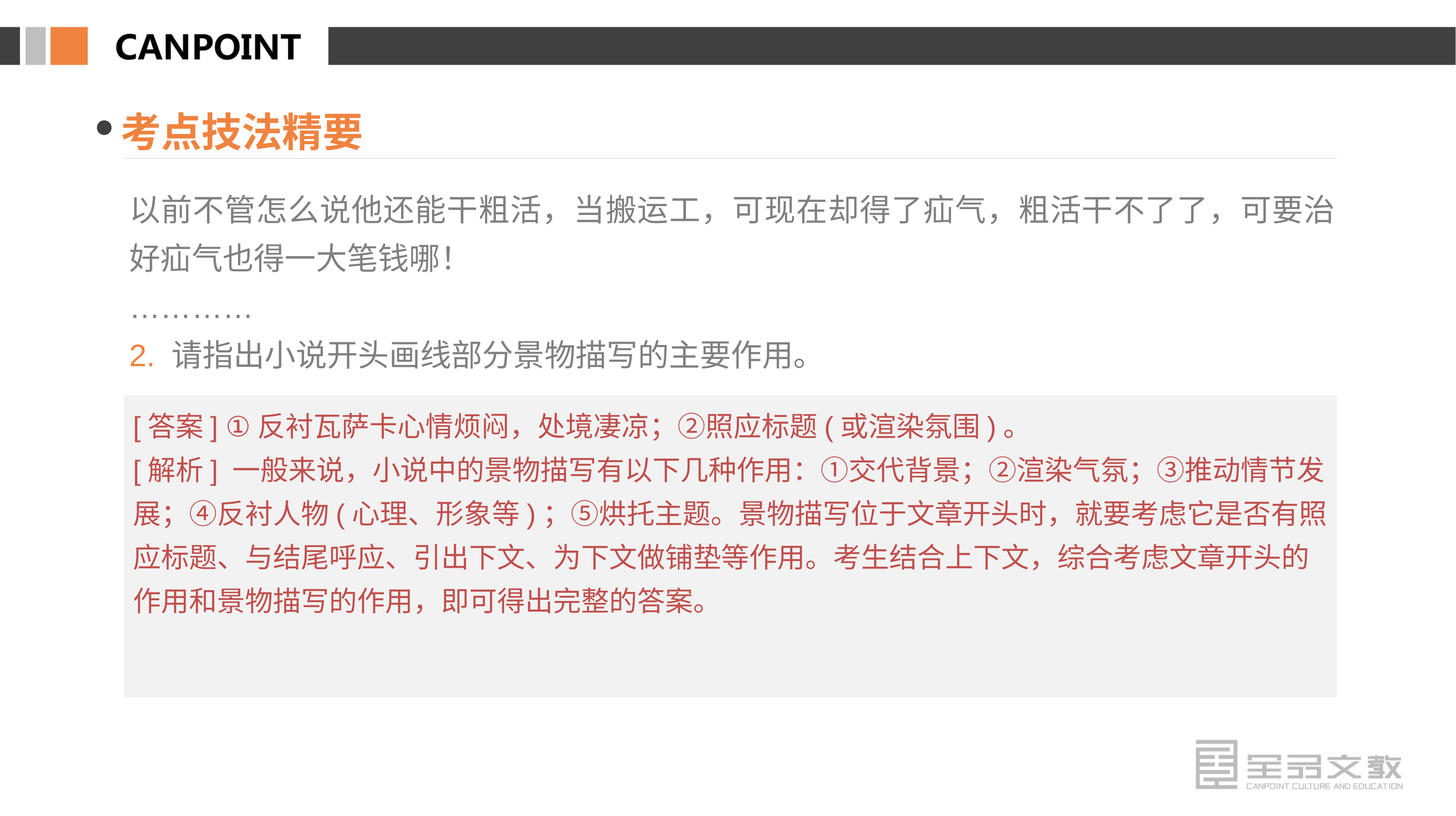

考点技法精要

以前不管怎么说他还能干粗活，当搬运工，可现在却得了疝气，粗活干不了了，可要治好疝气也得一大笔钱哪！
…………
2. 请指出小说开头画线部分景物描写的主要作用。

[答案] ①反衬瓦萨卡心情烦闷，处境凄凉；②照应标题(或渲染氛围)。
[解析] 一般来说，小说中的景物描写有以下几种作用：①交代背景；②渲染气氛；③推动情节发展；④反衬人物(心理、形象等)；⑤烘托主题。景物描写位于文章开头时，就要考虑它是否有照应标题、与结尾呼应、引出下文、为下文做铺垫等作用。考生结合上下文，综合考虑文章开头的作用和景物描写的作用，即可得出完整的答案。